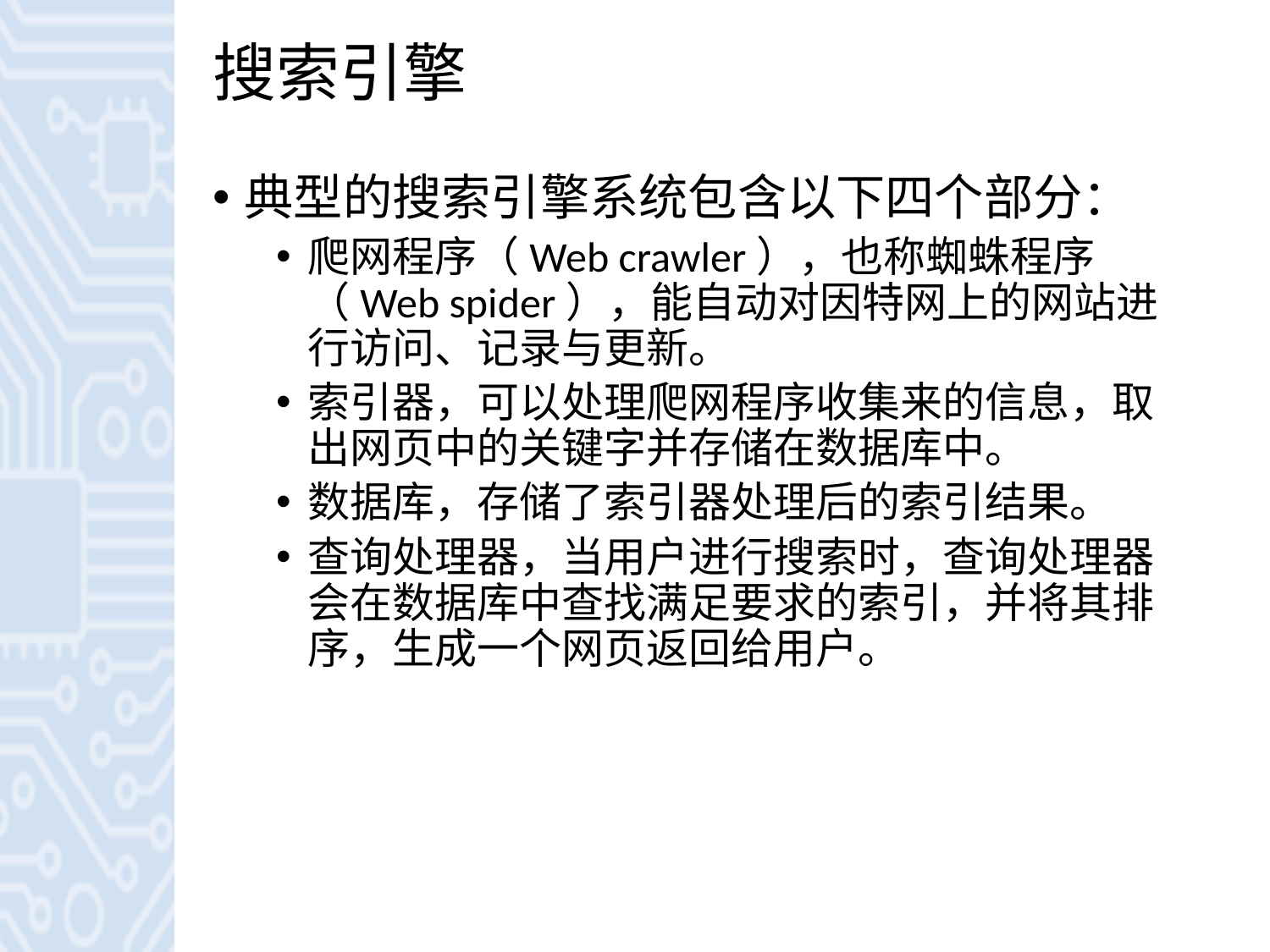

# 搜索引擎
典型的搜索引擎系统包含以下四个部分：
爬网程序（Web crawler），也称蜘蛛程序（Web spider），能自动对因特网上的网站进行访问、记录与更新。
索引器，可以处理爬网程序收集来的信息，取出网页中的关键字并存储在数据库中。
数据库，存储了索引器处理后的索引结果。
查询处理器，当用户进行搜索时，查询处理器会在数据库中查找满足要求的索引，并将其排序，生成一个网页返回给用户。